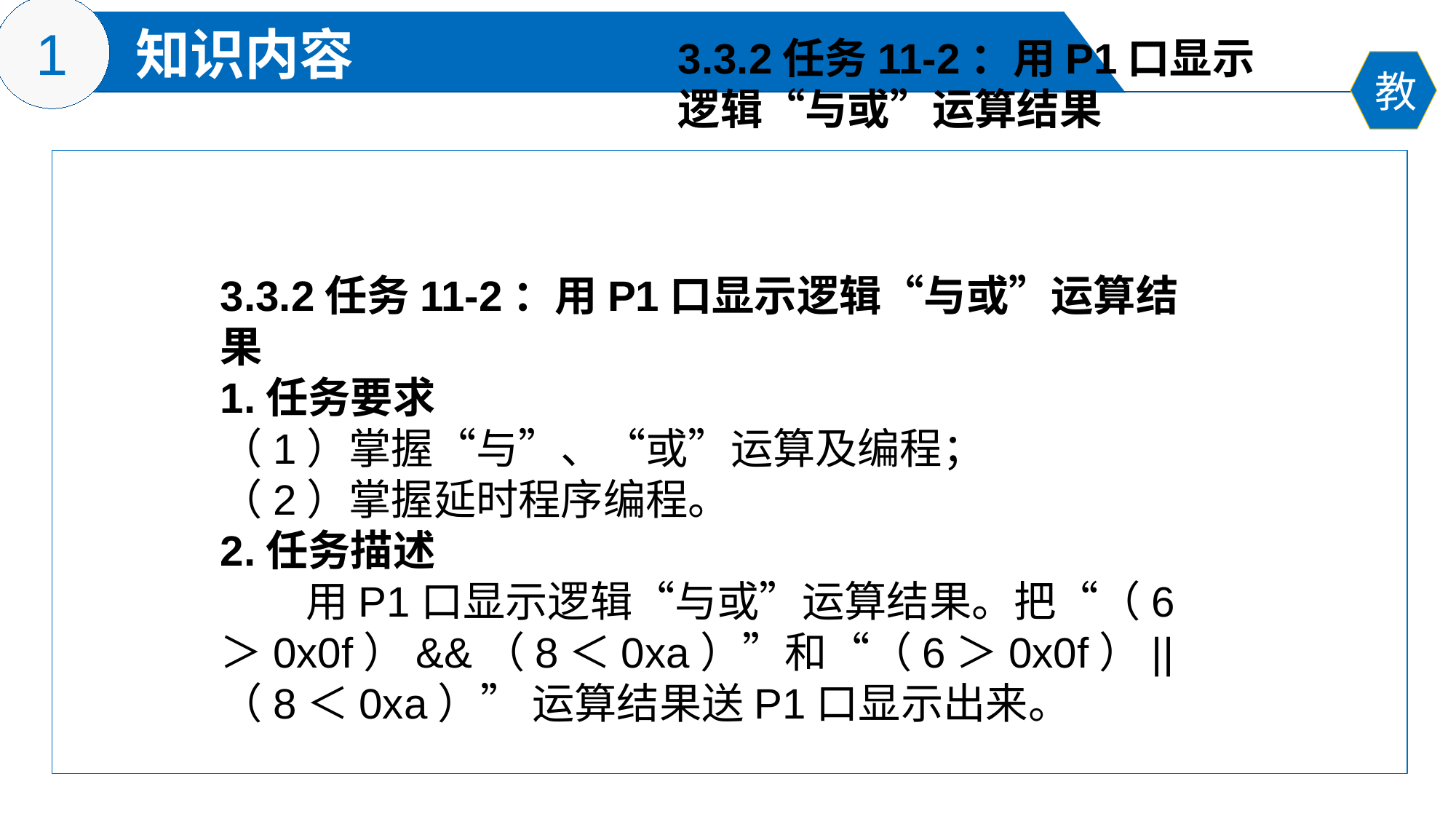

3.3.2任务11-2：用P1口显示
逻辑“与或”运算结果
3.3.2任务11-2：用P1口显示逻辑“与或”运算结果
1.任务要求
（1）掌握“与”、“或”运算及编程；
（2）掌握延时程序编程。
2.任务描述
        用P1口显示逻辑“与或”运算结果。把“（6＞0x0f）&&（8＜0xa）”和“（6＞0x0f）||（8＜0xa）” 运算结果送P1口显示出来。